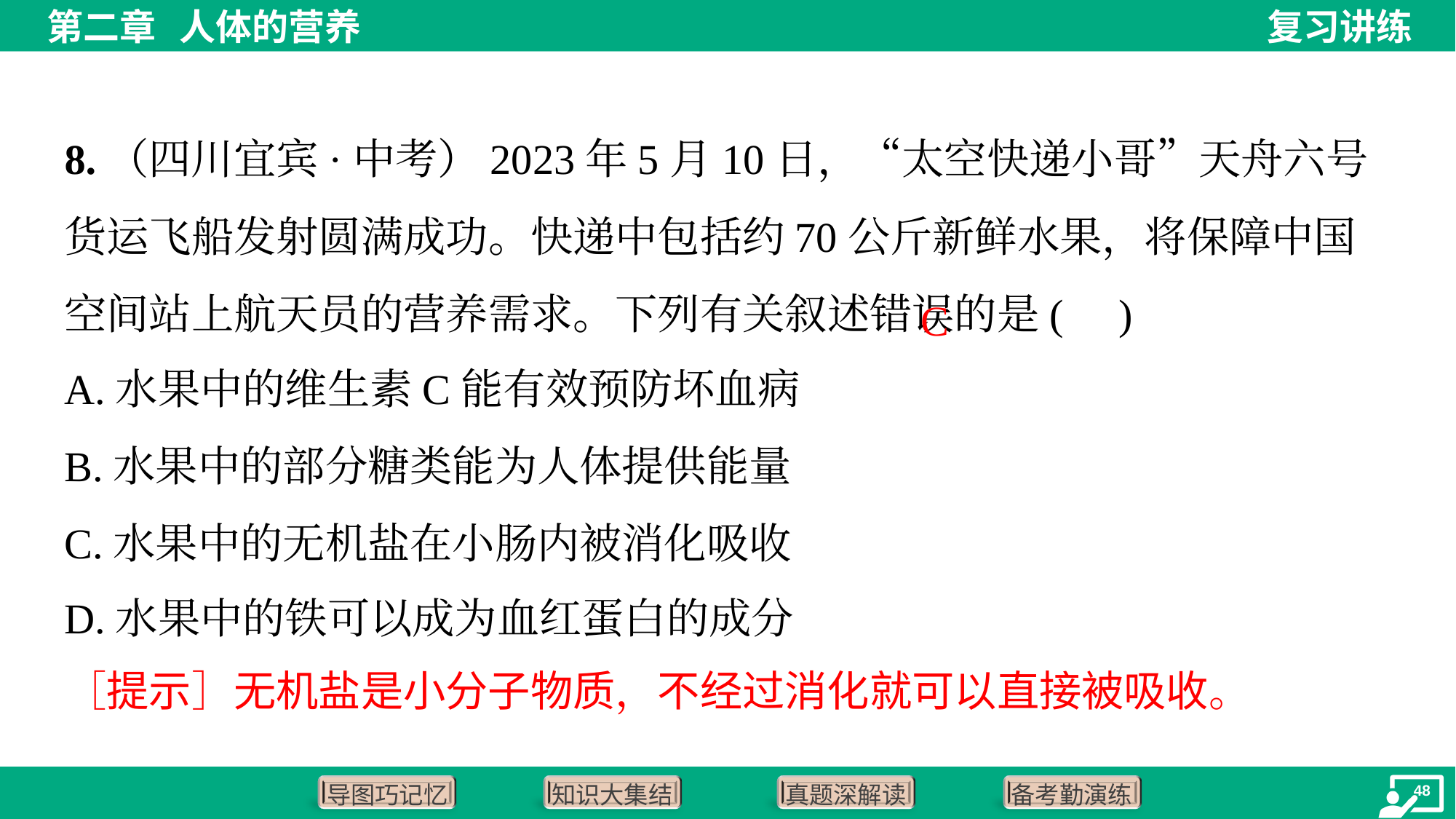

8.（四川宜宾·中考）2023年5月10日，“太空快递小哥”天舟六号货运飞船发射圆满成功。快递中包括约70公斤新鲜水果，将保障中国空间站上航天员的营养需求。下列有关叙述错误的是(     )
C
A.水果中的维生素C能有效预防坏血病
B.水果中的部分糖类能为人体提供能量
C.水果中的无机盐在小肠内被消化吸收
D.水果中的铁可以成为血红蛋白的成分
［提示］无机盐是小分子物质，不经过消化就可以直接被吸收。